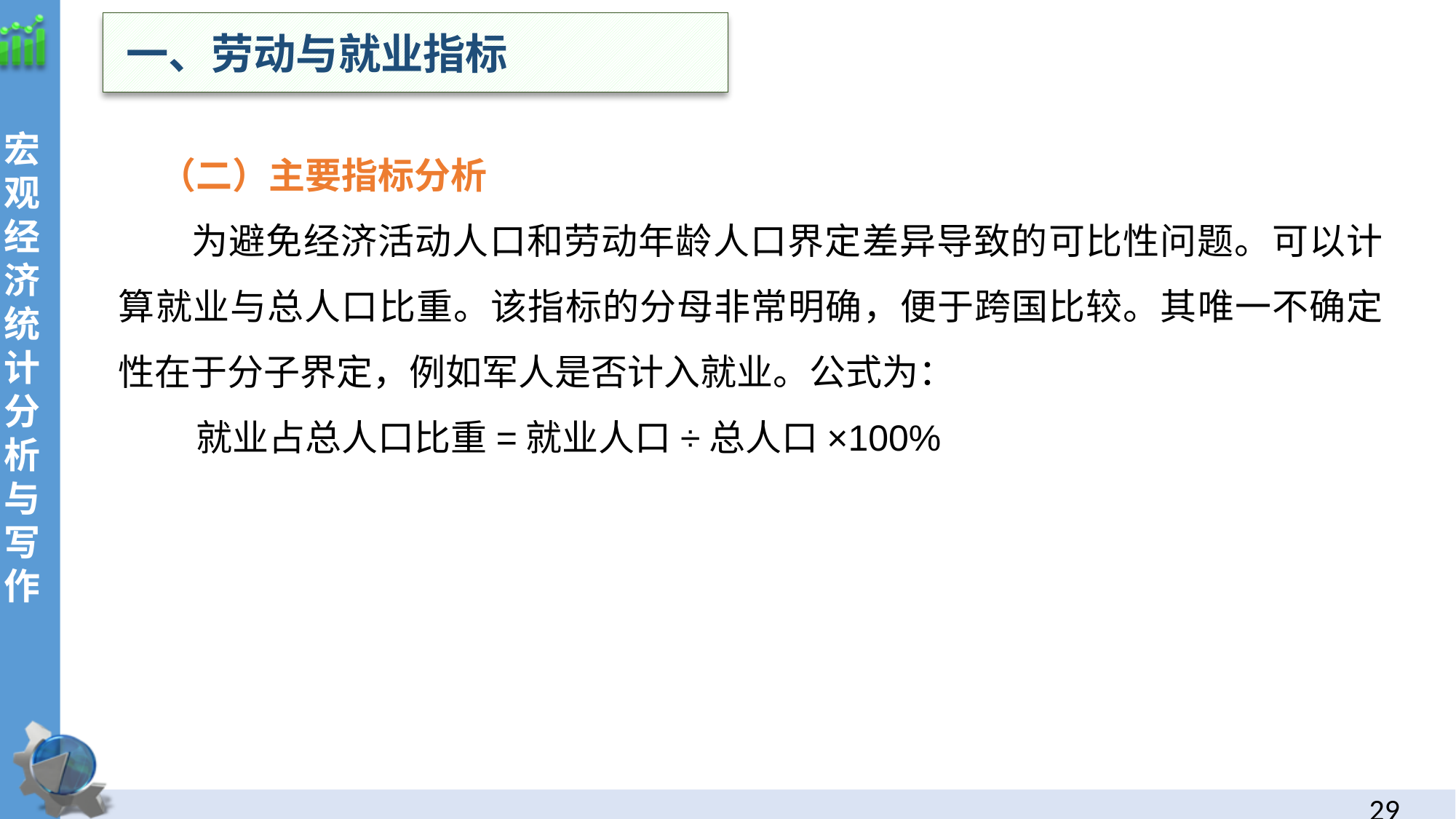

一、劳动与就业指标
    （二）主要指标分析
   为避免经济活动人口和劳动年龄人口界定差异导致的可比性问题。可以计算就业与总人口比重。该指标的分母非常明确，便于跨国比较。其唯一不确定性在于分子界定，例如军人是否计入就业。公式为：
    就业占总人口比重=就业人口÷总人口×100%

29